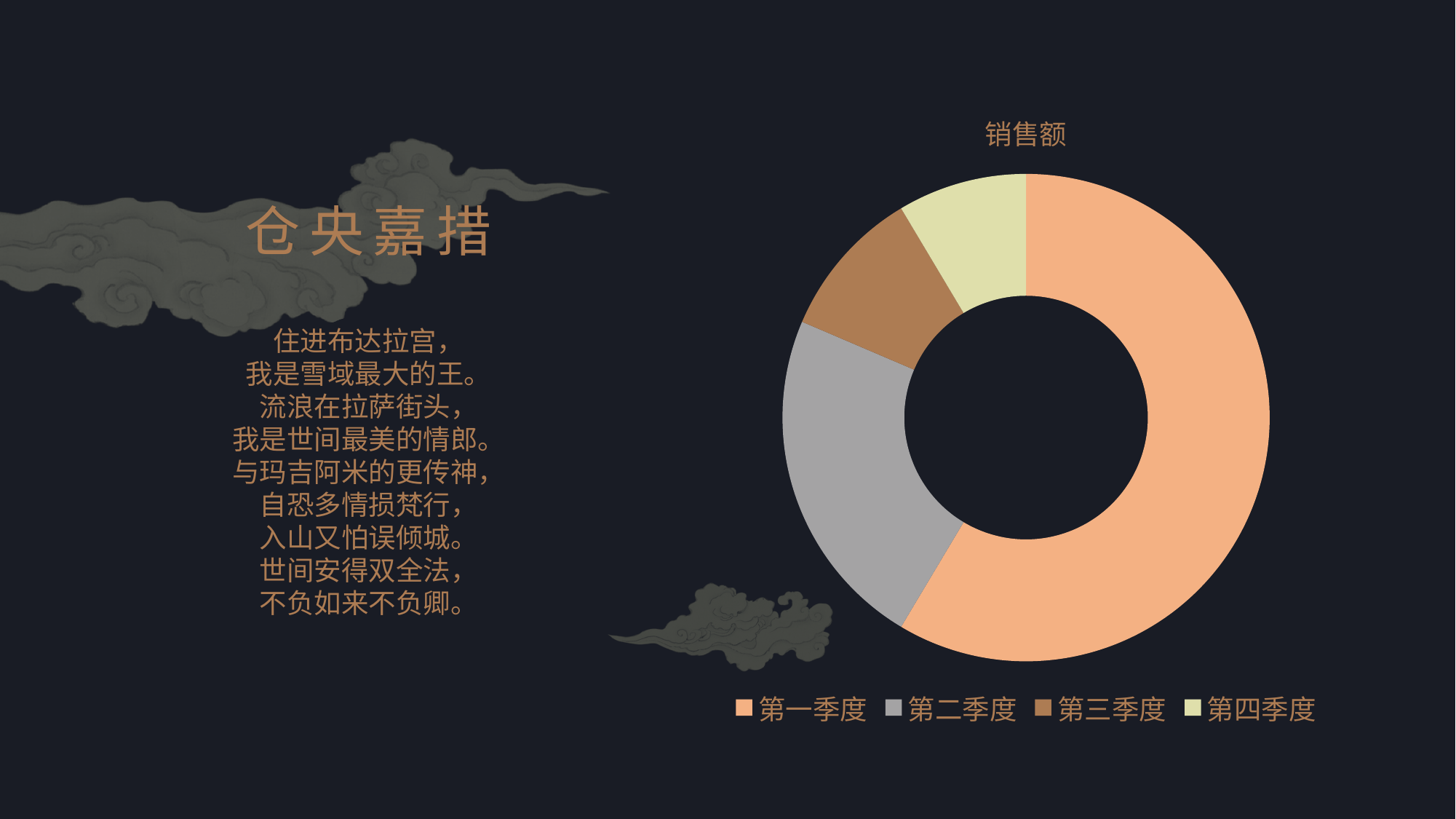

### Chart:

| Category | 销售额 |
|---|---|
| 第一季度 | 8.2 |
| 第二季度 | 3.2 |
| 第三季度 | 1.4 |
| 第四季度 | 1.2 |
仓央嘉措
住进布达拉宫，
我是雪域最大的王。
流浪在拉萨街头，
我是世间最美的情郎。
与玛吉阿米的更传神，
自恐多情损梵行，
入山又怕误倾城。
世间安得双全法，
不负如来不负卿。